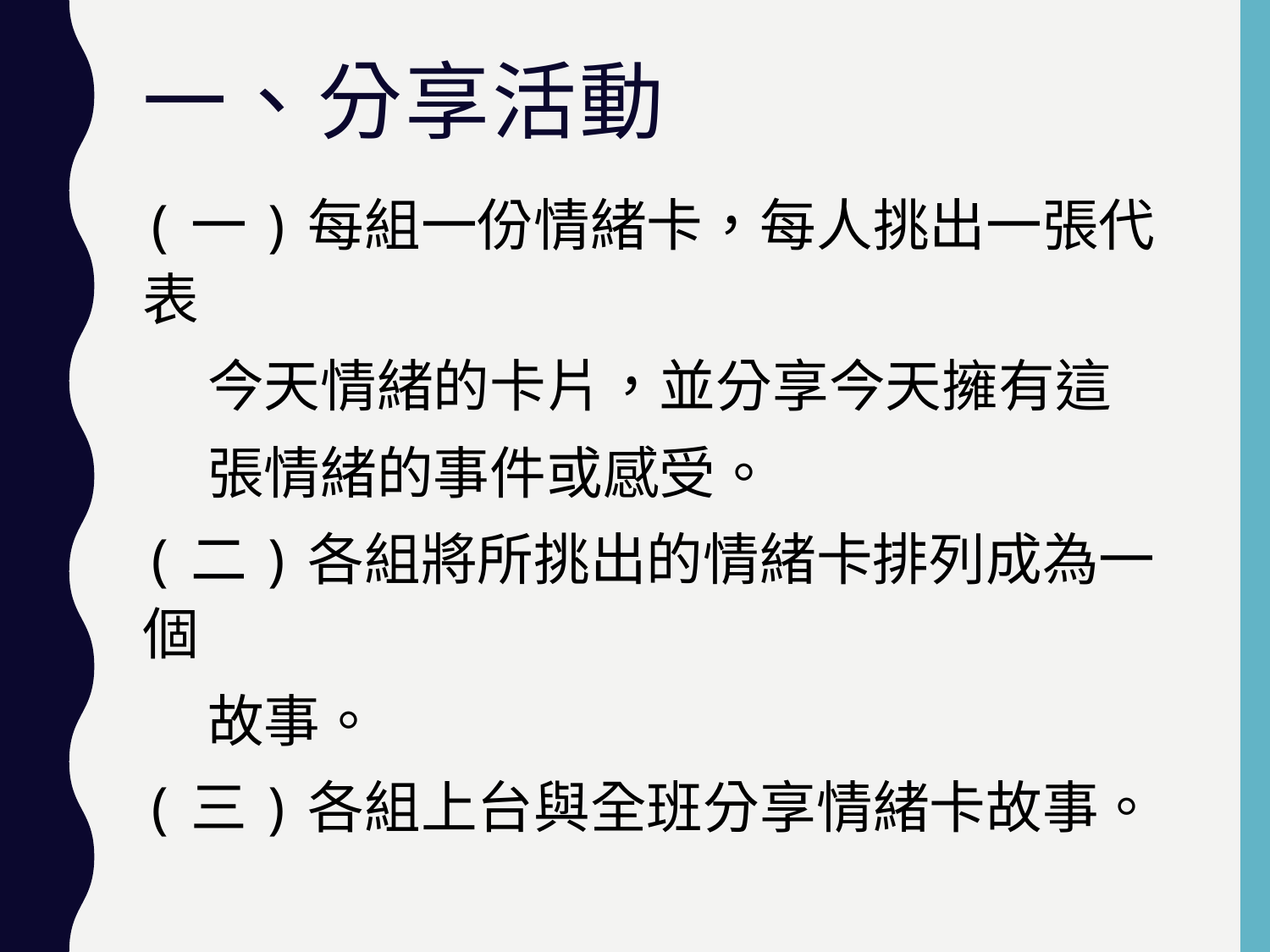

# 一、分享活動
(一)每組一份情緒卡，每人挑出一張代表
    今天情緒的卡片，並分享今天擁有這
    張情緒的事件或感受。
(二)各組將所挑出的情緒卡排列成為一個
    故事。
(三)各組上台與全班分享情緒卡故事。